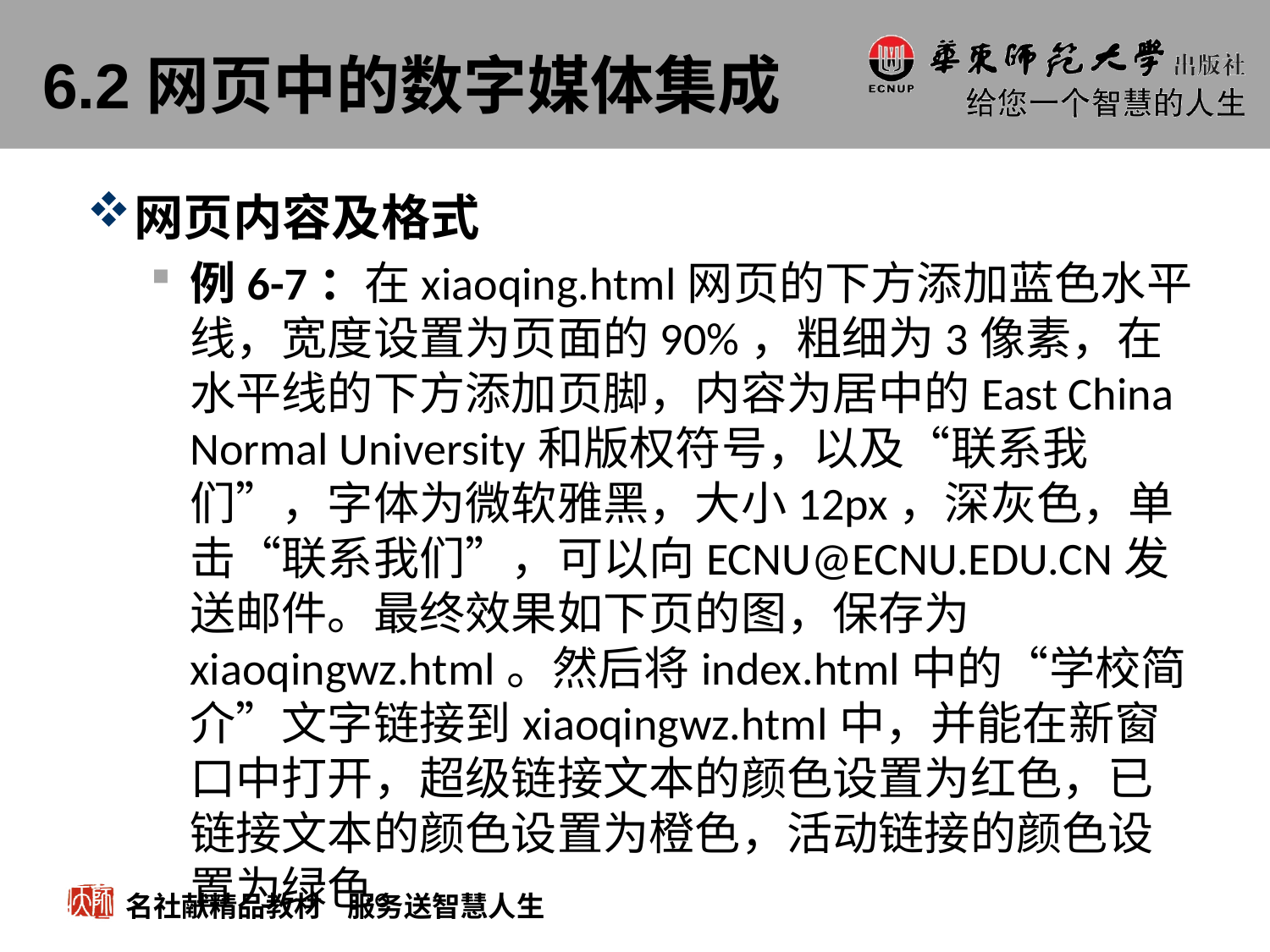

# 6.2网页中的数字媒体集成
网页内容及格式
例6-7：在xiaoqing.html网页的下方添加蓝色水平线，宽度设置为页面的90%，粗细为3像素，在水平线的下方添加页脚，内容为居中的East China Normal University和版权符号，以及“联系我们”，字体为微软雅黑，大小12px，深灰色，单击“联系我们”，可以向ECNU@ECNU.EDU.CN发送邮件。最终效果如下页的图，保存为xiaoqingwz.html。然后将index.html中的“学校简介”文字链接到xiaoqingwz.html中，并能在新窗口中打开，超级链接文本的颜色设置为红色，已链接文本的颜色设置为橙色，活动链接的颜色设置为绿色。